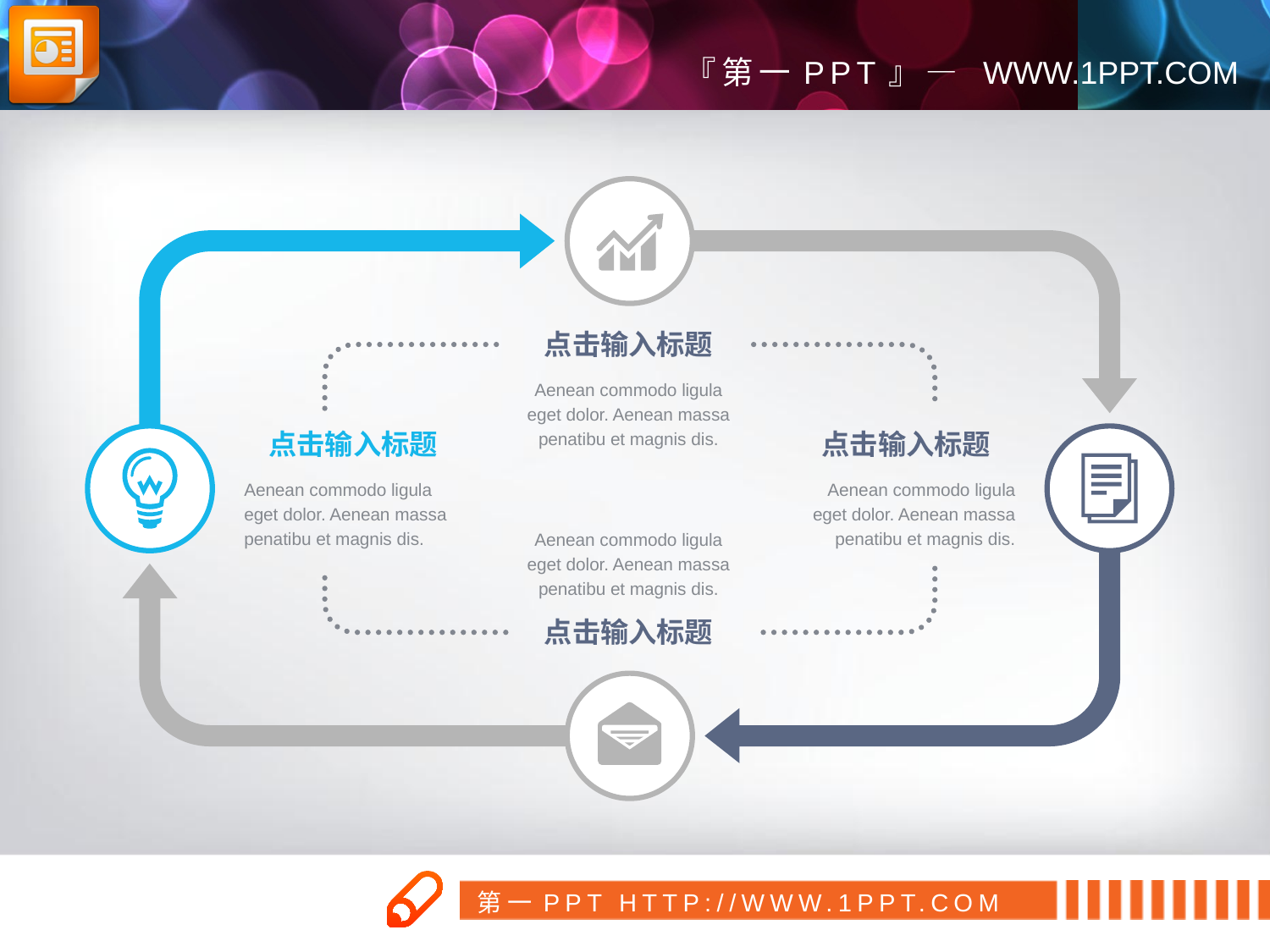

点击输入标题
Aenean commodo ligula eget dolor. Aenean massa penatibu et magnis dis.

点击输入标题
Aenean commodo ligula eget dolor. Aenean massa penatibu et magnis dis.
点击输入标题
Aenean commodo ligula eget dolor. Aenean massa penatibu et magnis dis.

Aenean commodo ligula eget dolor. Aenean massa penatibu et magnis dis.
点击输入标题